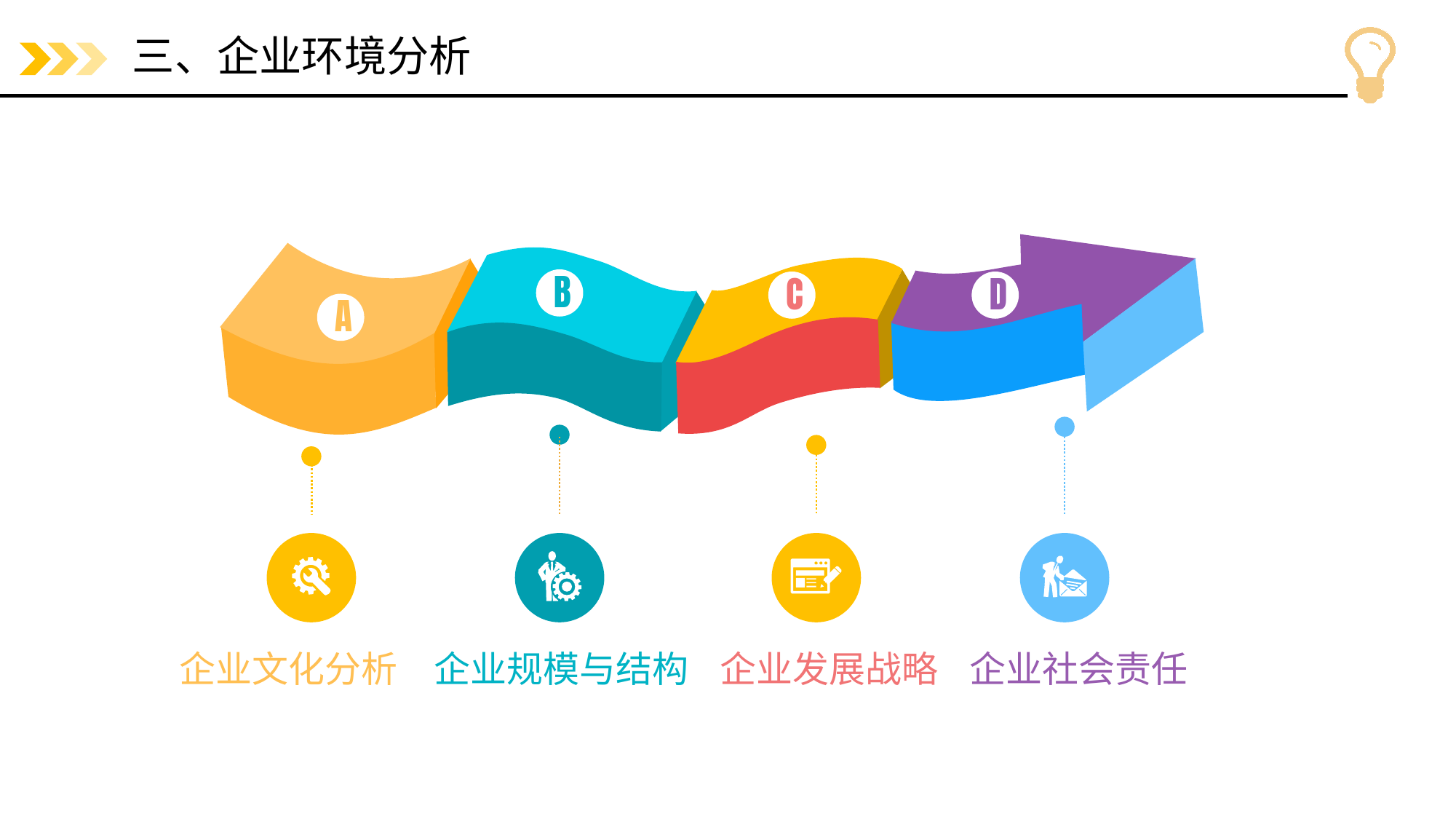

20
# 三、企业环境分析

B
C
D
A

企业文化分析
企业发展战略
企业社会责任
企业规模与结构